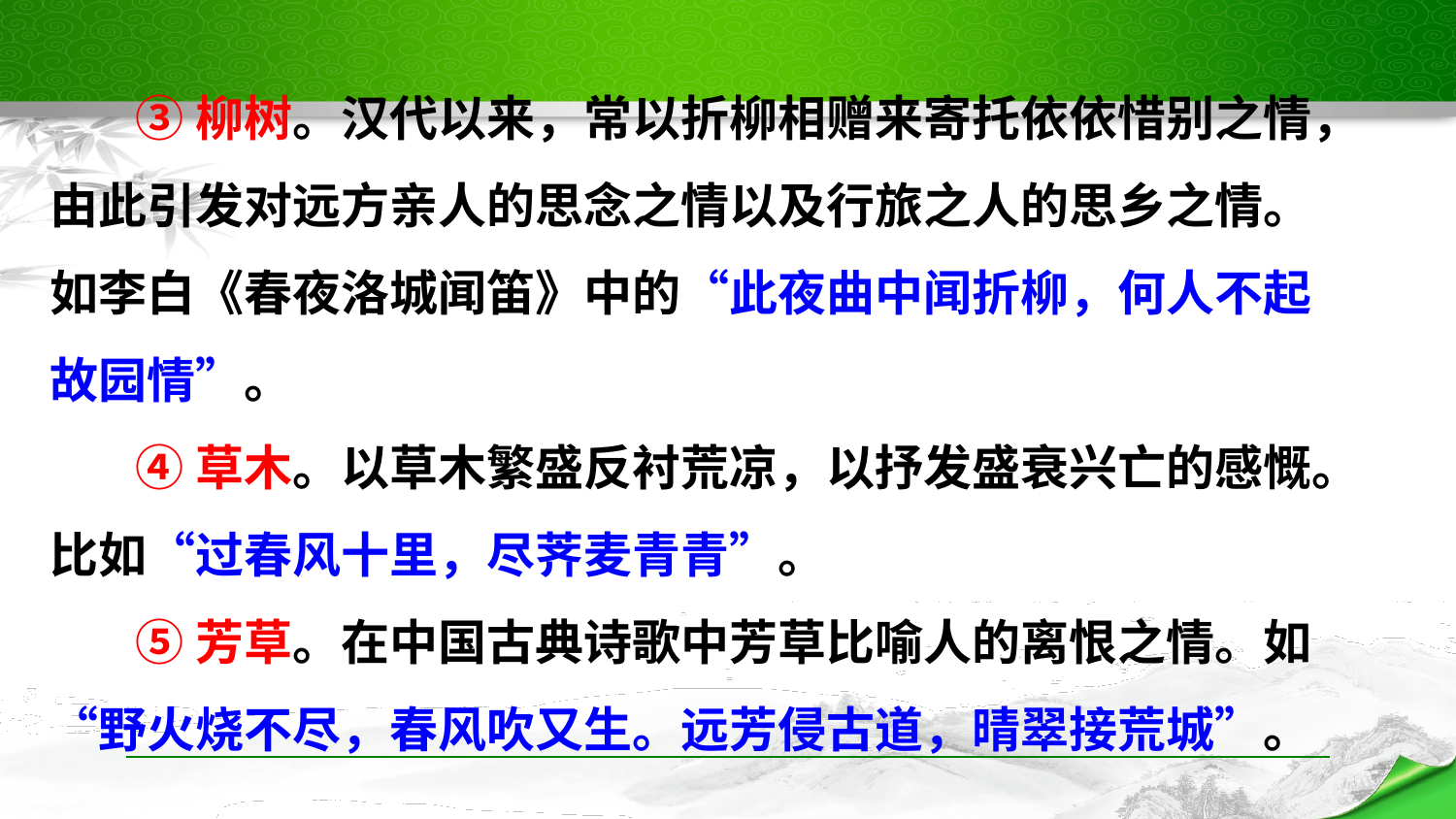

③柳树。汉代以来，常以折柳相赠来寄托依依惜别之情，由此引发对远方亲人的思念之情以及行旅之人的思乡之情。如李白《春夜洛城闻笛》中的“此夜曲中闻折柳，何人不起故园情”。
④草木。以草木繁盛反衬荒凉，以抒发盛衰兴亡的感慨。比如“过春风十里，尽荠麦青青”。
⑤芳草。在中国古典诗歌中芳草比喻人的离恨之情。如“野火烧不尽，春风吹又生。远芳侵古道，晴翠接荒城”。